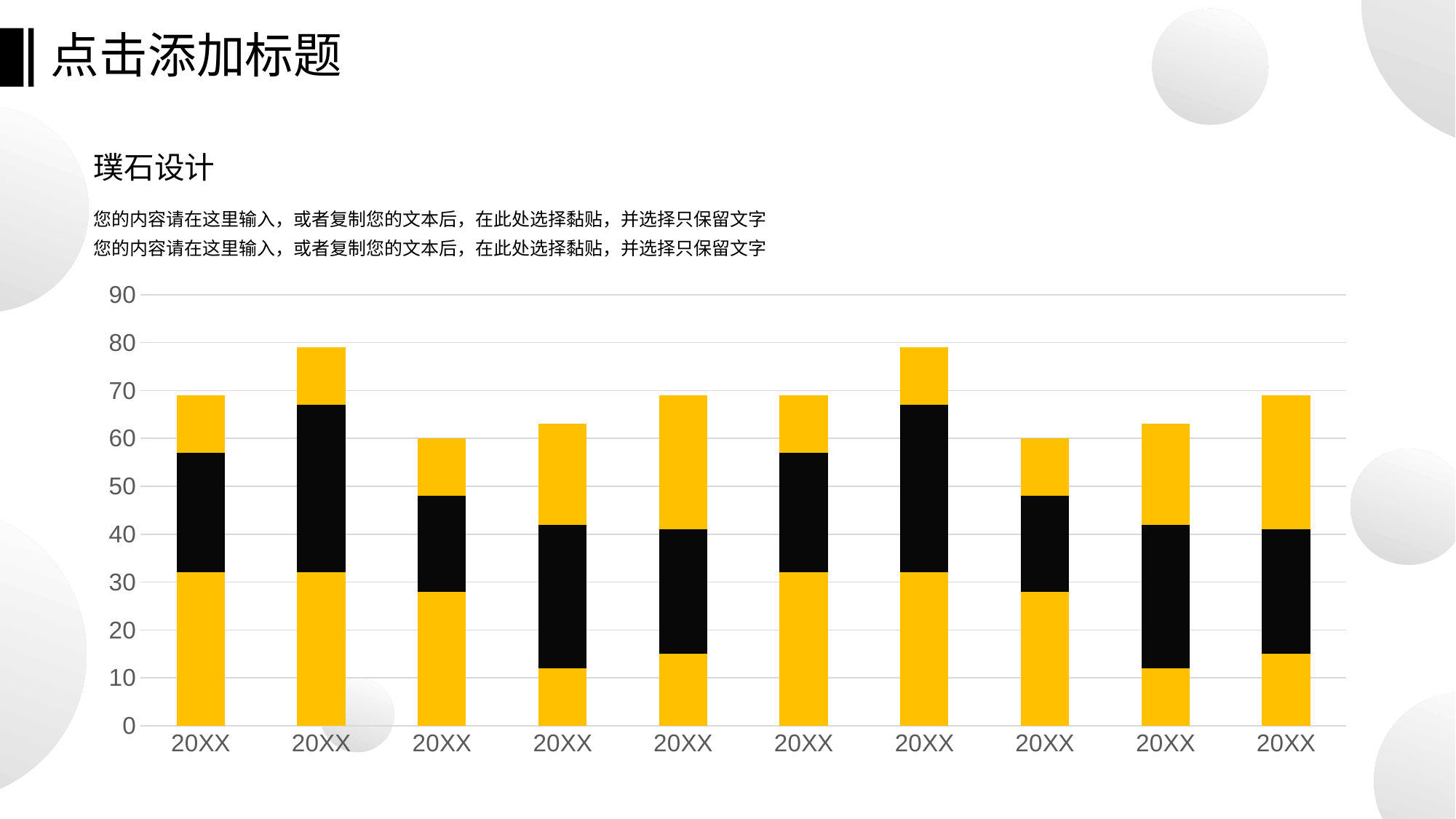

# 点击添加标题
璞石设计
您的内容请在这里输入，或者复制您的文本后，在此处选择黏贴，并选择只保留文字
您的内容请在这里输入，或者复制您的文本后，在此处选择黏贴，并选择只保留文字

### Chart

| Category | Series 1 | Series 12 | Series 2 |
|---|---|---|---|
| 20XX | 32.0 | 25.0 | 12.0 |
| 20XX | 32.0 | 35.0 | 12.0 |
| 20XX | 28.0 | 20.0 | 12.0 |
| 20XX | 12.0 | 30.0 | 21.0 |
| 20XX | 15.0 | 26.0 | 28.0 |
| 20XX | 32.0 | 25.0 | 12.0 |
| 20XX | 32.0 | 35.0 | 12.0 |
| 20XX | 28.0 | 20.0 | 12.0 |
| 20XX | 12.0 | 30.0 | 21.0 |
| 20XX | 15.0 | 26.0 | 28.0 |